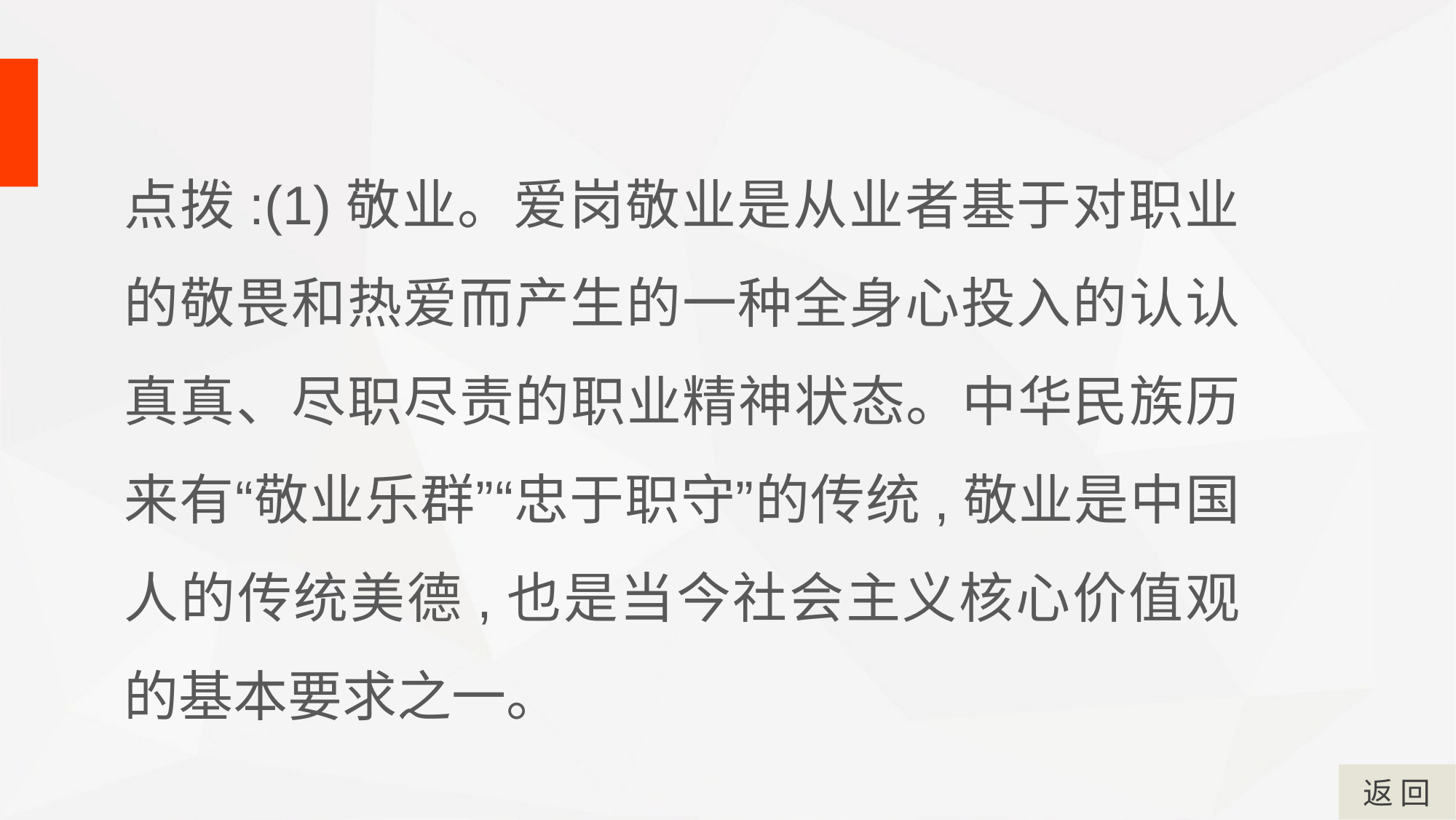

点拨:(1)敬业。爱岗敬业是从业者基于对职业的敬畏和热爱而产生的一种全身心投入的认认真真、尽职尽责的职业精神状态。中华民族历来有“敬业乐群”“忠于职守”的传统,敬业是中国人的传统美德,也是当今社会主义核心价值观的基本要求之一。
返 回